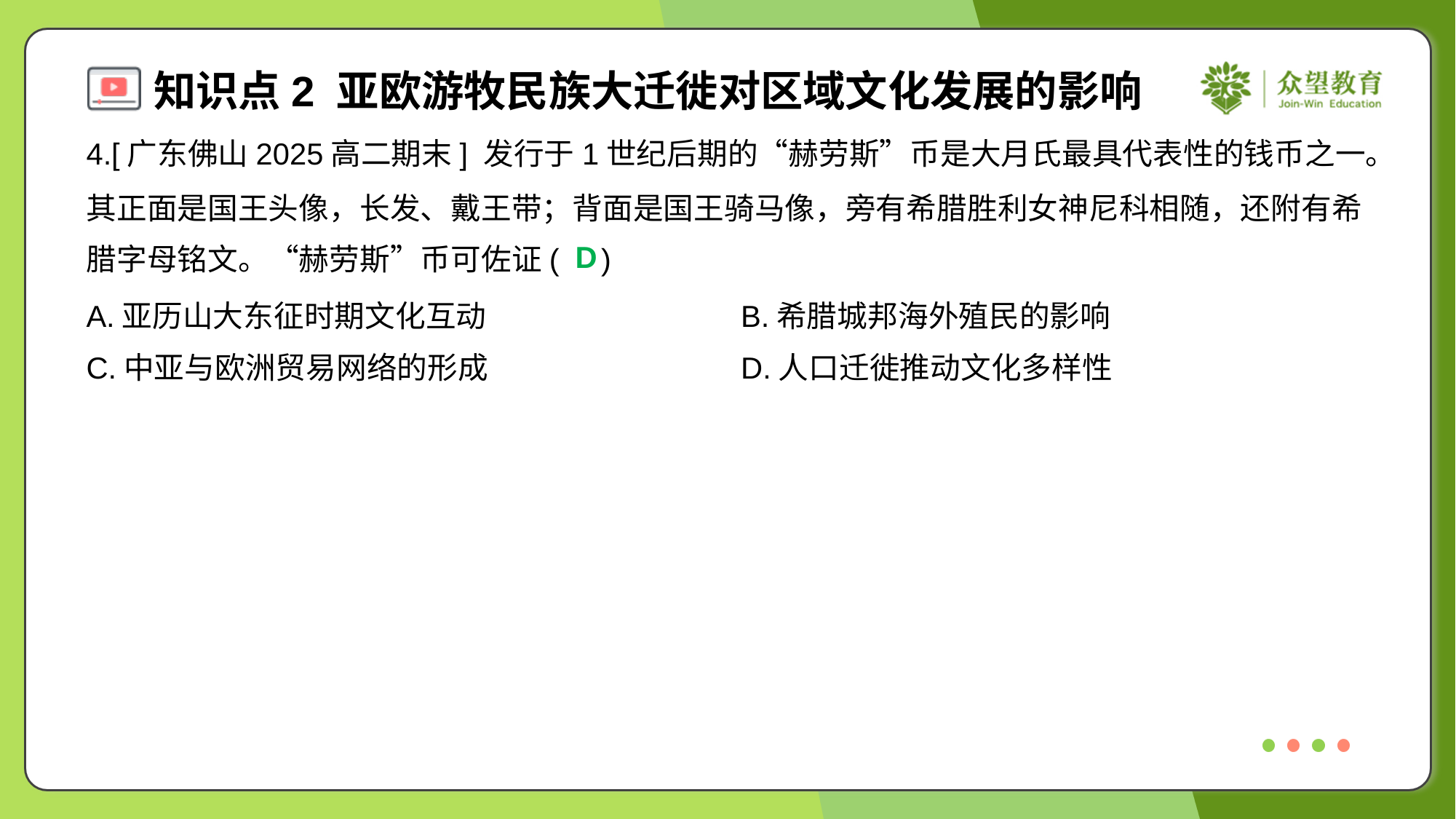

4.[广东佛山2025高二期末] 发行于1世纪后期的“赫劳斯”币是大月氏最具代表性的钱币之一。
其正面是国王头像，长发、戴王带；背面是国王骑马像，旁有希腊胜利女神尼科相随，还附有希
腊字母铭文。“赫劳斯”币可佐证(     )
D
A.亚历山大东征时期文化互动	B.希腊城邦海外殖民的影响
C.中亚与欧洲贸易网络的形成	D.人口迁徙推动文化多样性